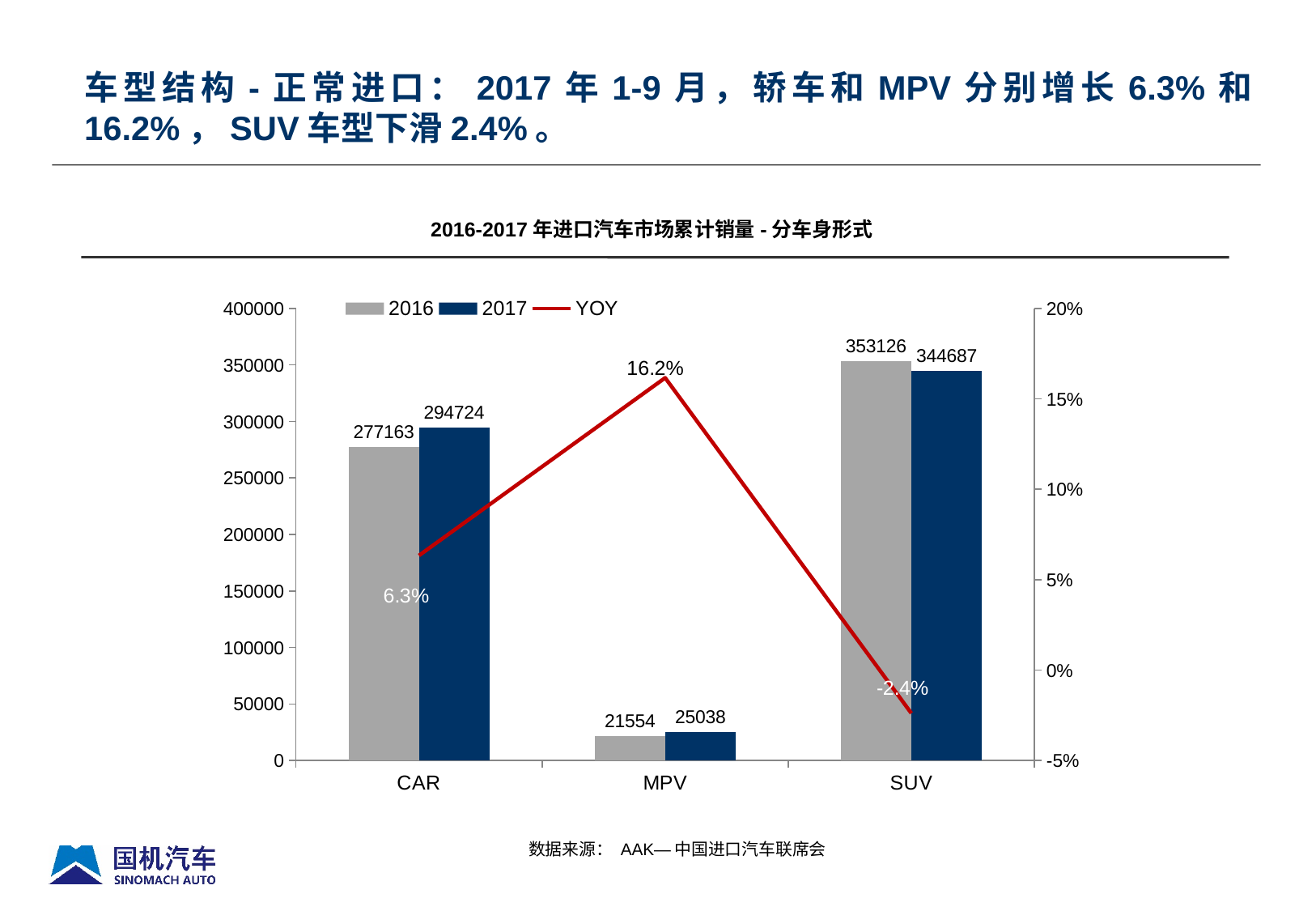

车型结构-正常进口：2017年1-9月，轿车和MPV分别增长6.3%和16.2%，SUV车型下滑2.4%。
2016-2017年进口汽车市场累计销量-分车身形式

### Chart

| Category | 2016 | 2017 | YOY |
|---|---|---|---|
| CAR | 277163.0 | 294724.0 | 0.06335982797126594 |
| MPV | 21554.0 | 25038.0 | 0.16164053075995177 |
| SUV | 353126.0 | 344687.0 | -0.023897985421634255 |
数据来源： AAK—中国进口汽车联席会